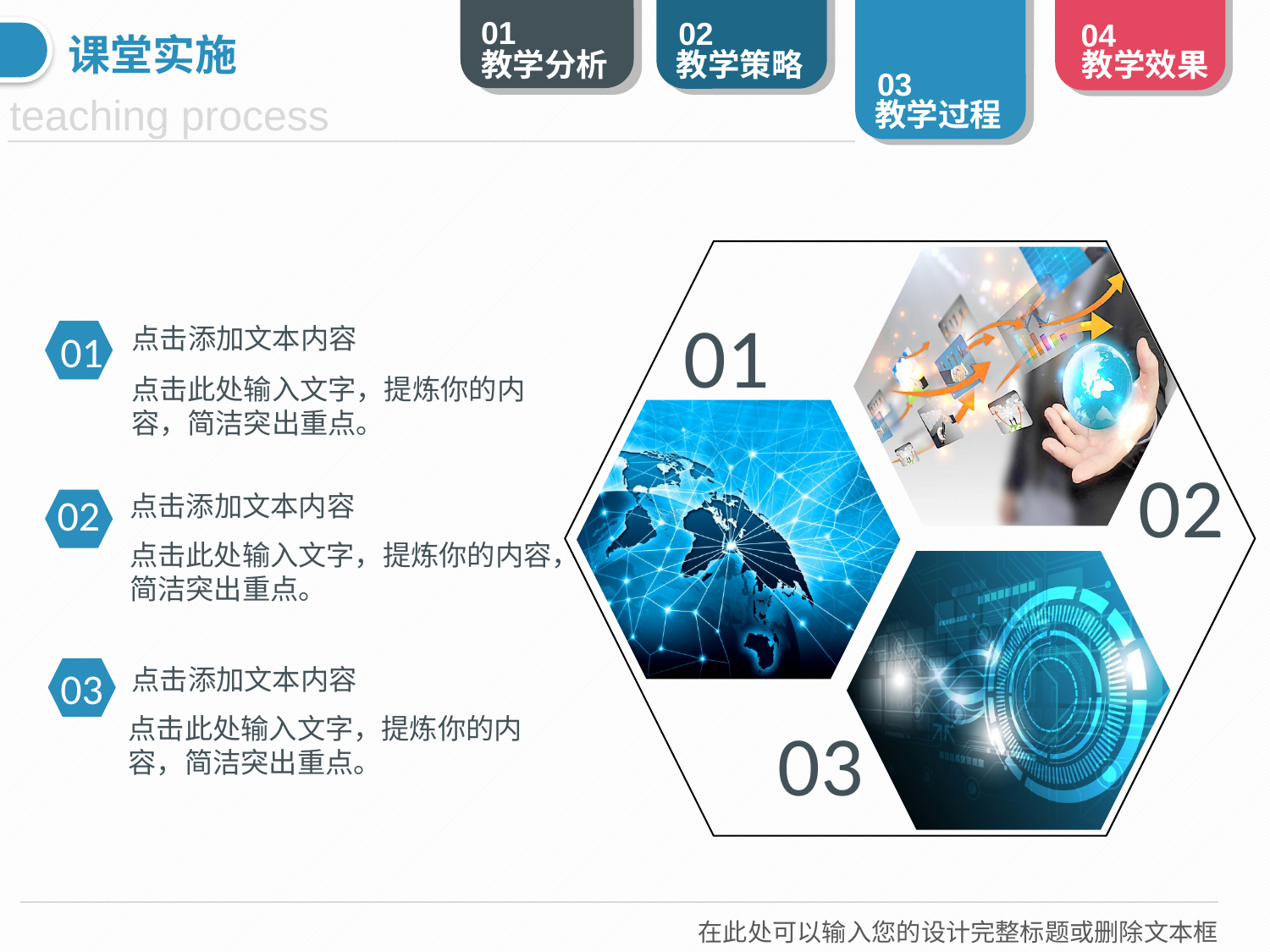

课堂实施

01
点击添加文本内容
点击此处输入文字，提炼你的内容，简洁突出重点。
01

02
02

点击添加文本内容
点击此处输入文字，提炼你的内容，简洁突出重点。

03

点击添加文本内容
点击此处输入文字，提炼你的内容，简洁突出重点。
03